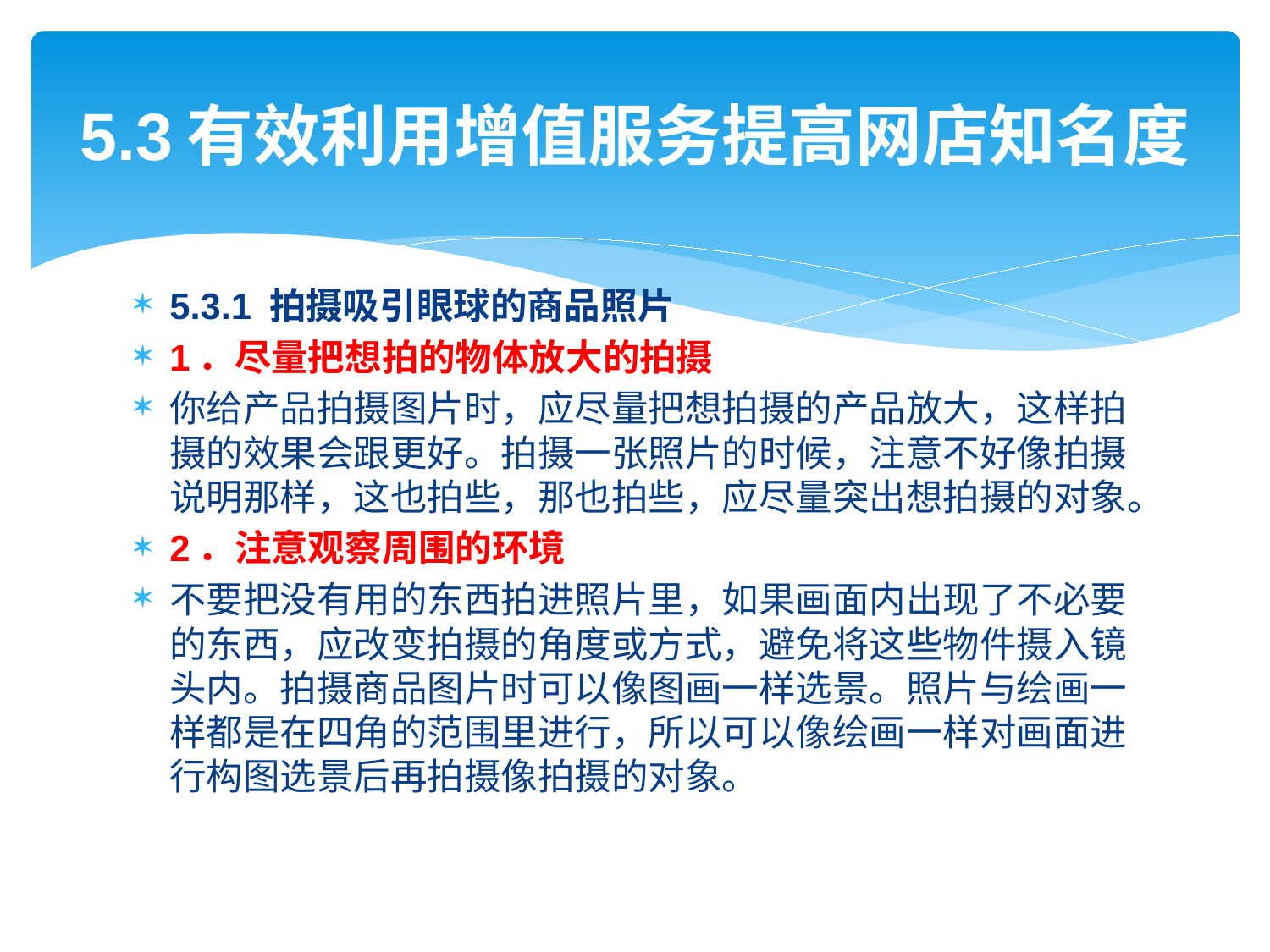

# 5.3有效利用增值服务提高网店知名度
5.3.1 拍摄吸引眼球的商品照片
1．尽量把想拍的物体放大的拍摄
你给产品拍摄图片时，应尽量把想拍摄的产品放大，这样拍摄的效果会跟更好。拍摄一张照片的时候，注意不好像拍摄说明那样，这也拍些，那也拍些，应尽量突出想拍摄的对象。
2．注意观察周围的环境
不要把没有用的东西拍进照片里，如果画面内出现了不必要的东西，应改变拍摄的角度或方式，避免将这些物件摄入镜头内。拍摄商品图片时可以像图画一样选景。照片与绘画一样都是在四角的范围里进行，所以可以像绘画一样对画面进行构图选景后再拍摄像拍摄的对象。